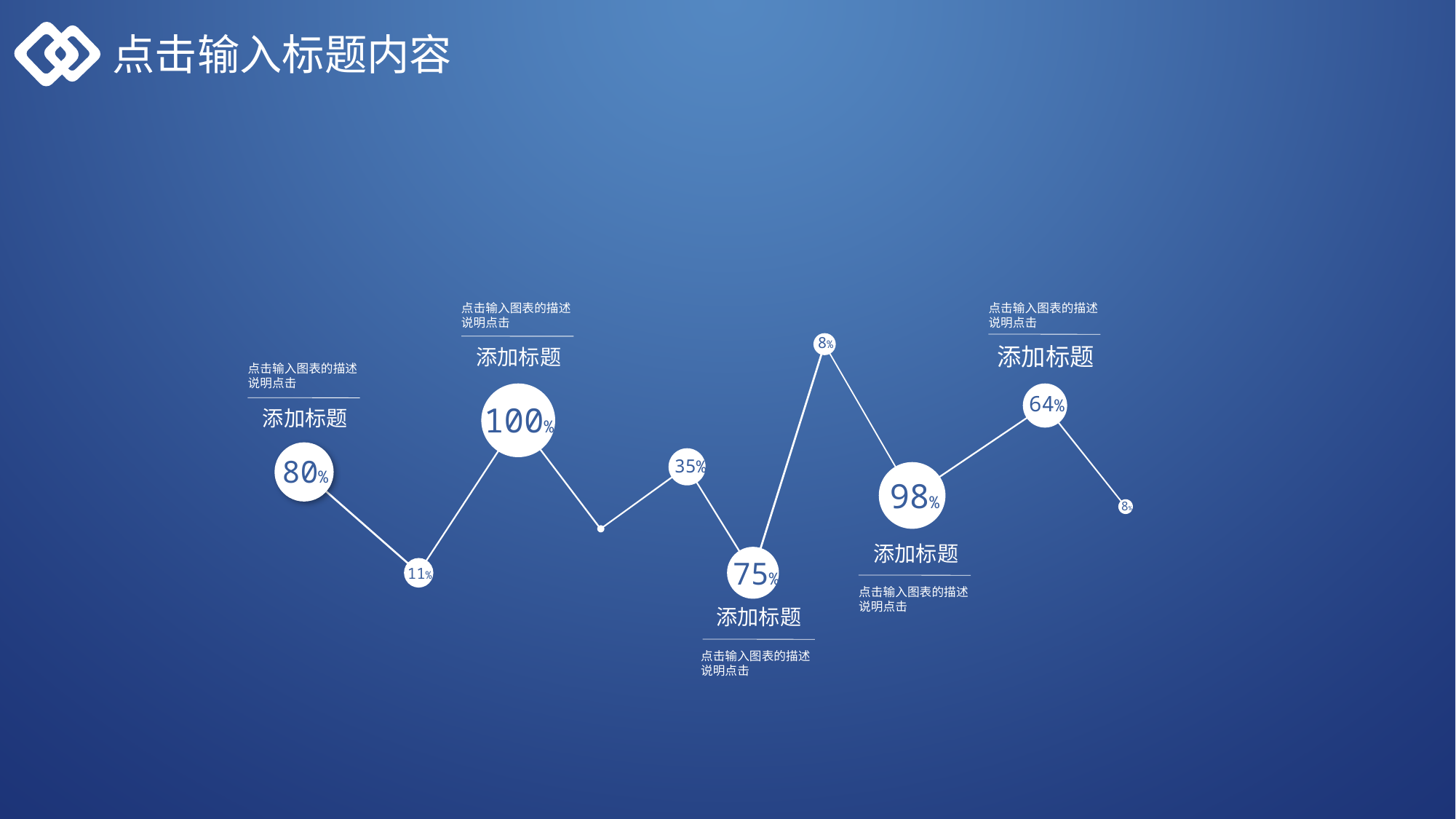

点击输入标题内容
点击输入图表的描述说明点击
点击输入图表的描述说明点击
8%

添加标题
添加标题

点击输入图表的描述说明点击

100%

64%

添加标题

80%

35%

98%

8%

添加标题

75%

11%

点击输入图表的描述说明点击
添加标题

点击输入图表的描述说明点击